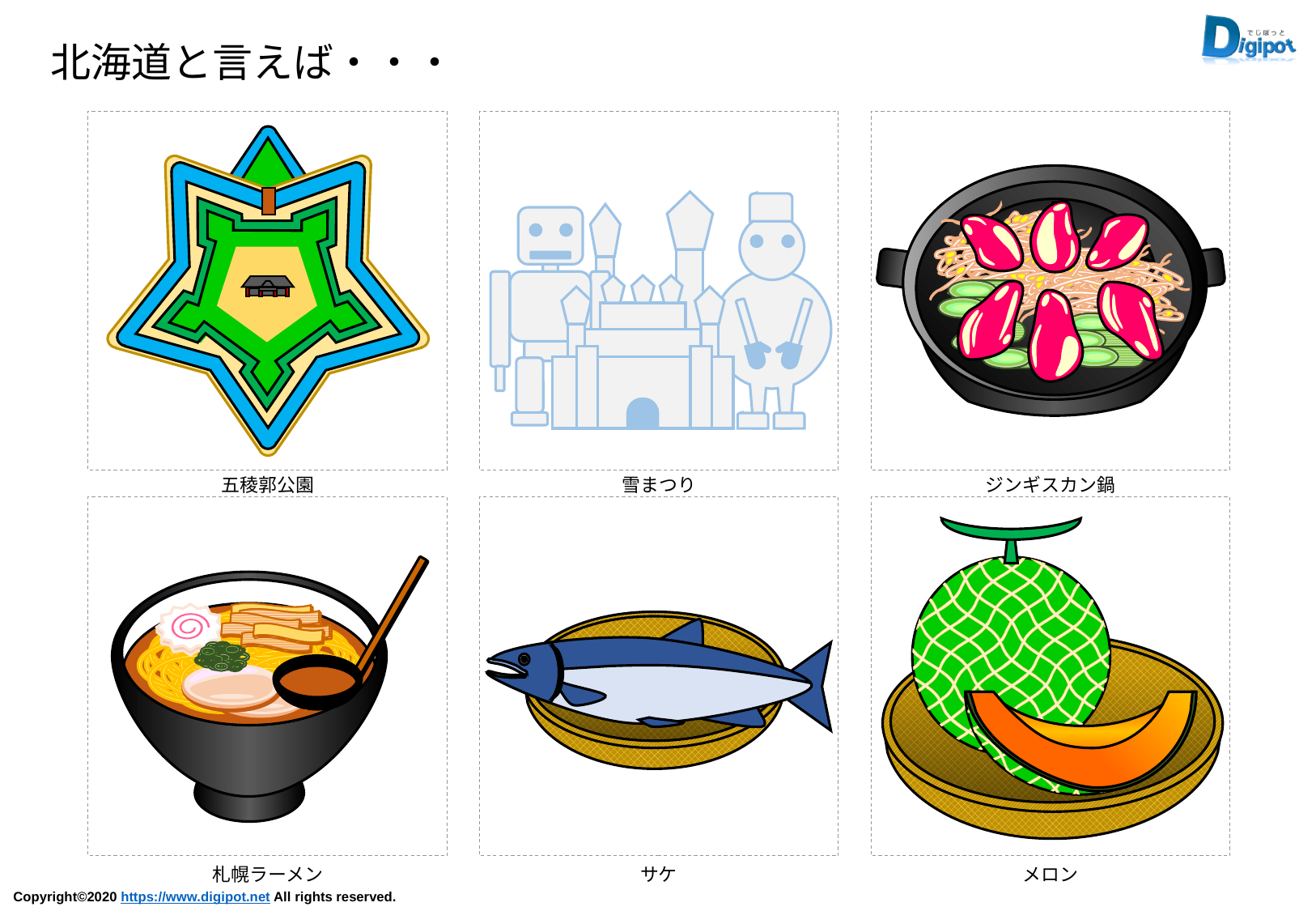

北海道と言えば・・・

五稜郭公園
雪まつり
ジンギスカン鍋

札幌ラーメン
サケ
メロン